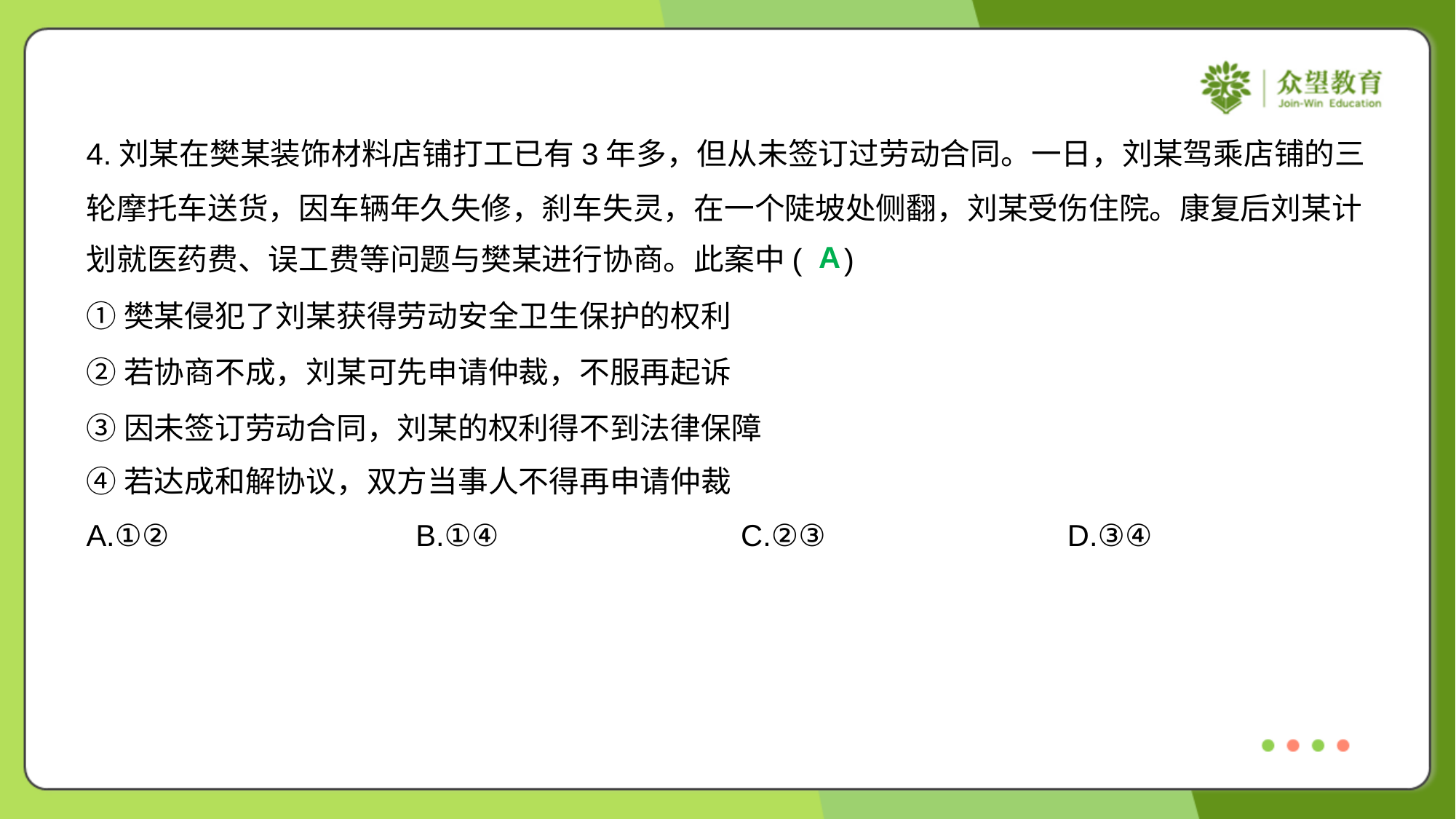

4.刘某在樊某装饰材料店铺打工已有3年多，但从未签订过劳动合同。一日，刘某驾乘店铺的三
轮摩托车送货，因车辆年久失修，刹车失灵，在一个陡坡处侧翻，刘某受伤住院。康复后刘某计
划就医药费、误工费等问题与樊某进行协商。此案中(     )
A
①樊某侵犯了刘某获得劳动安全卫生保护的权利
②若协商不成，刘某可先申请仲裁，不服再起诉
③因未签订劳动合同，刘某的权利得不到法律保障
④若达成和解协议，双方当事人不得再申请仲裁
A.①②	B.①④	C.②③	D.③④